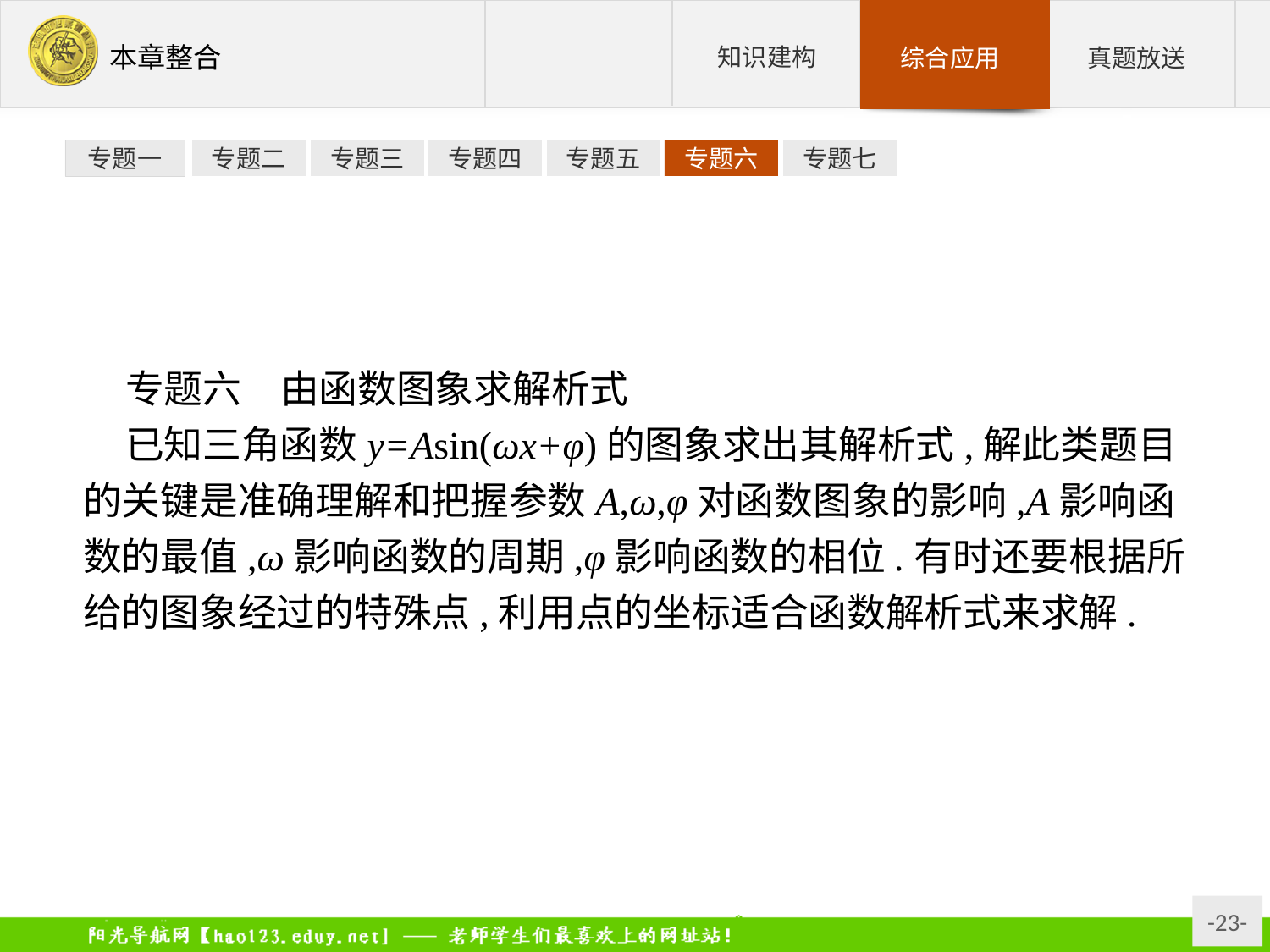

专题一
专题二
专题三
专题四
专题五
专题六
专题七
专题六　由函数图象求解析式
已知三角函数y=Asin(ωx+φ)的图象求出其解析式,解此类题目的关键是准确理解和把握参数A,ω,φ对函数图象的影响,A影响函数的最值,ω影响函数的周期,φ影响函数的相位.有时还要根据所给的图象经过的特殊点,利用点的坐标适合函数解析式来求解.